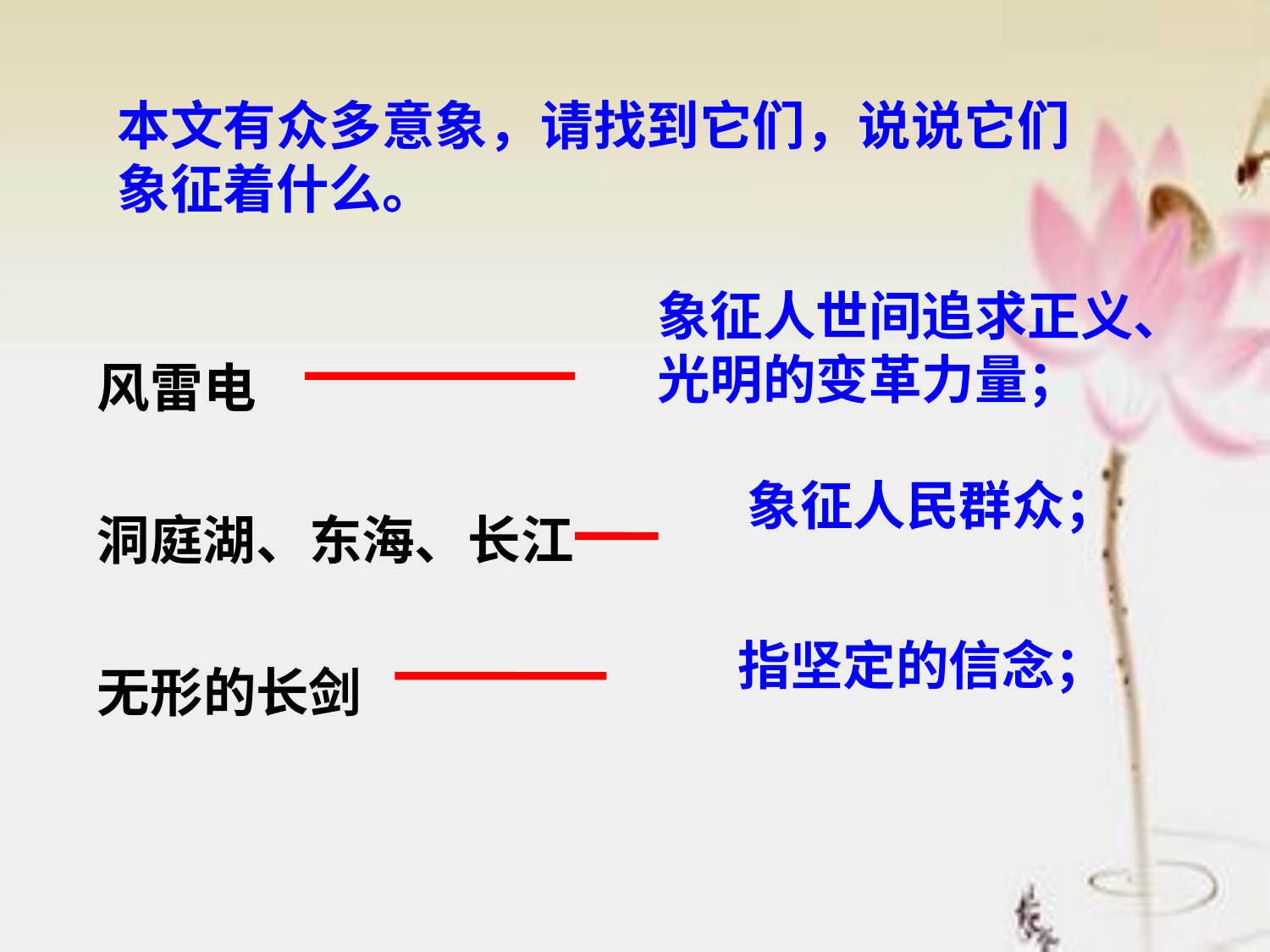

本文有众多意象，请找到它们，说说它们象征着什么。
象征人世间追求正义、光明的变革力量；
风雷电

洞庭湖、东海、长江

无形的长剑

象征人民群众；

指坚定的信念；